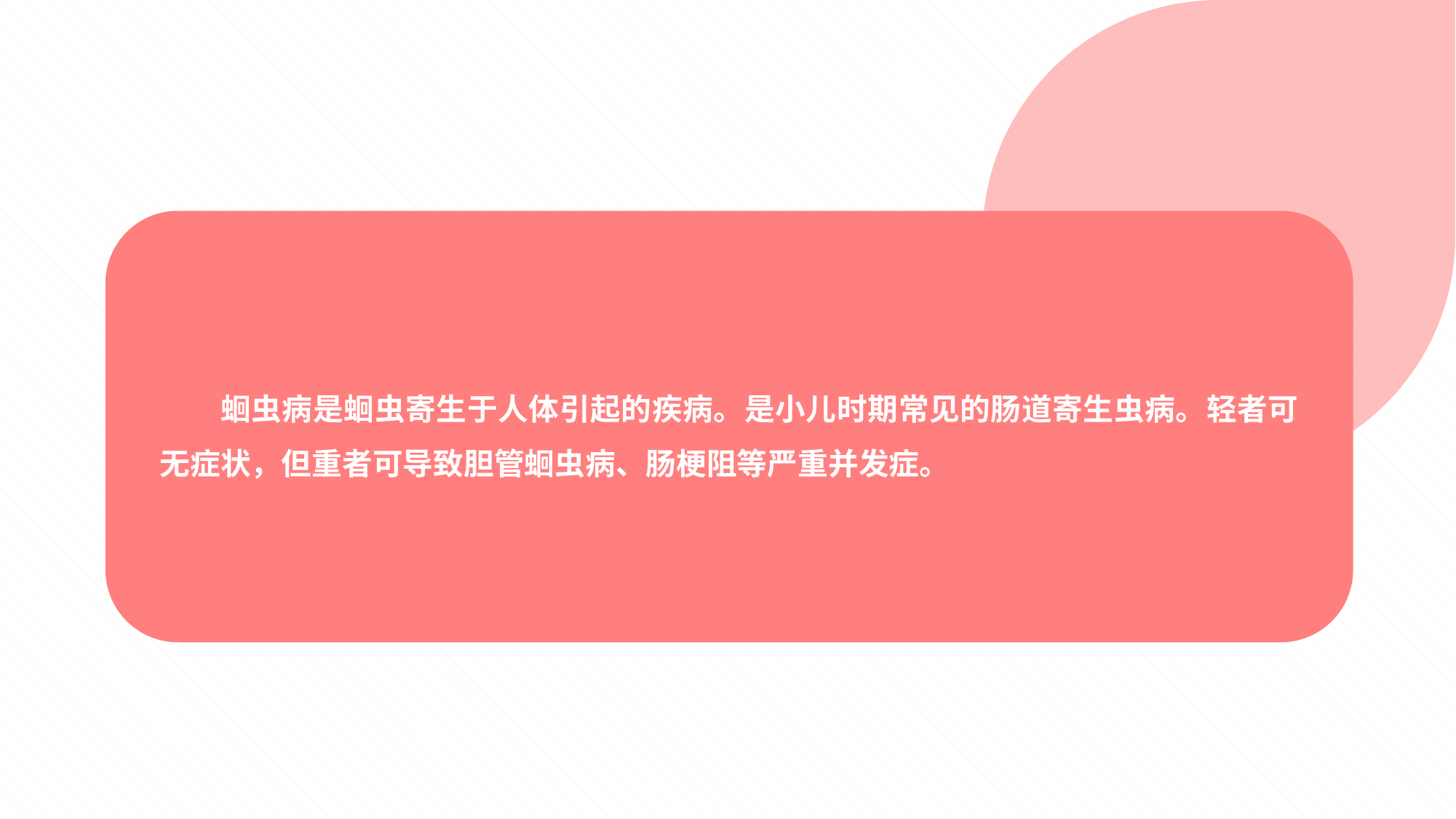

蛔虫病是蛔虫寄生于人体引起的疾病。是小儿时期常见的肠道寄生虫病。轻者可无症状，但重者可导致胆管蛔虫病、肠梗阻等严重并发症。